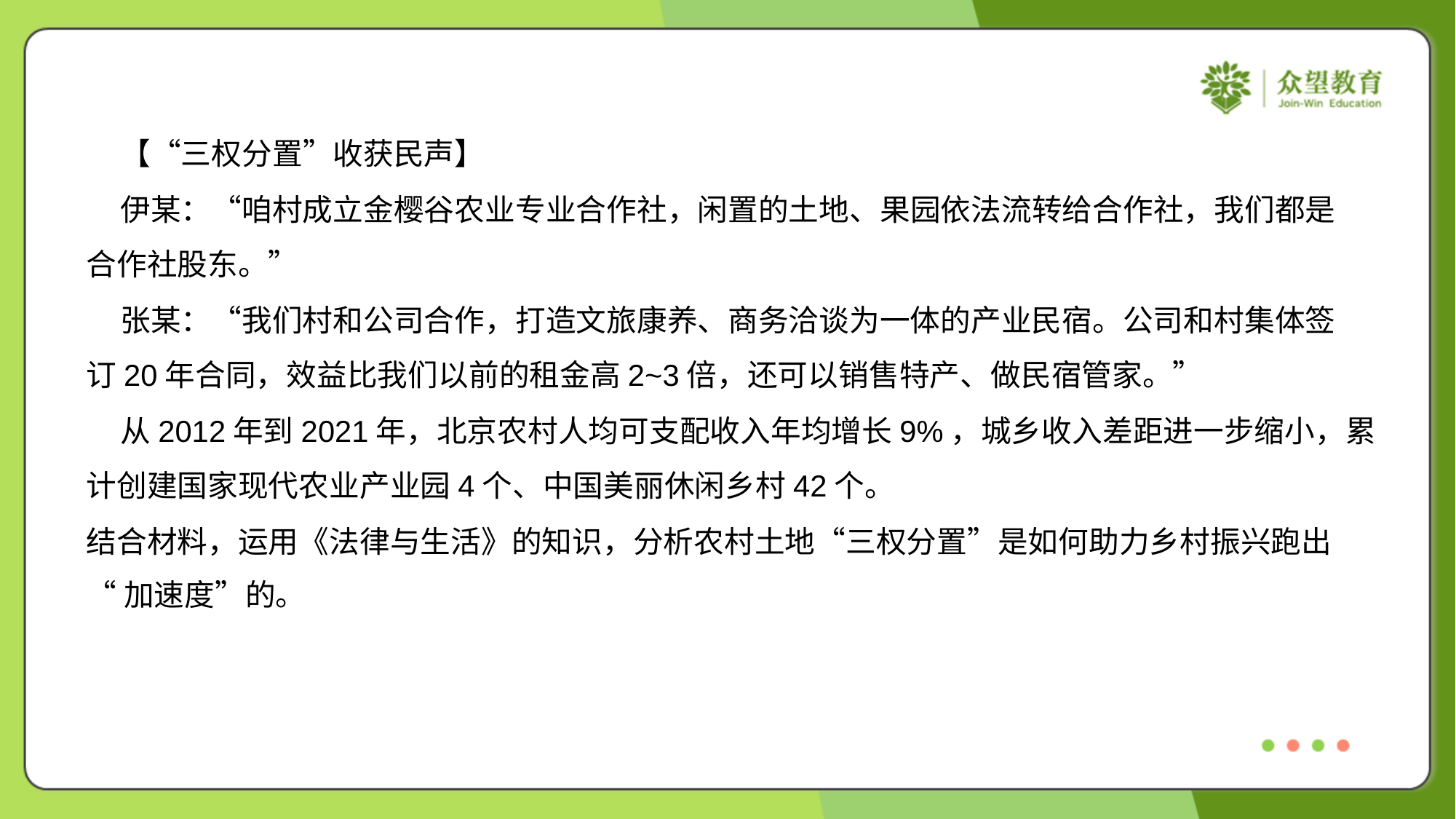

【“三权分置”收获民声】
    伊某：“咱村成立金樱谷农业专业合作社，闲置的土地、果园依法流转给合作社，我们都是
合作社股东。”
    张某：“我们村和公司合作，打造文旅康养、商务洽谈为一体的产业民宿。公司和村集体签
订20年合同，效益比我们以前的租金高2~3倍，还可以销售特产、做民宿管家。”
    从2012年到2021年，北京农村人均可支配收入年均增长9%，城乡收入差距进一步缩小，累
计创建国家现代农业产业园4个、中国美丽休闲乡村42个。
结合材料，运用《法律与生活》的知识，分析农村土地“三权分置”是如何助力乡村振兴跑出
“加速度”的。